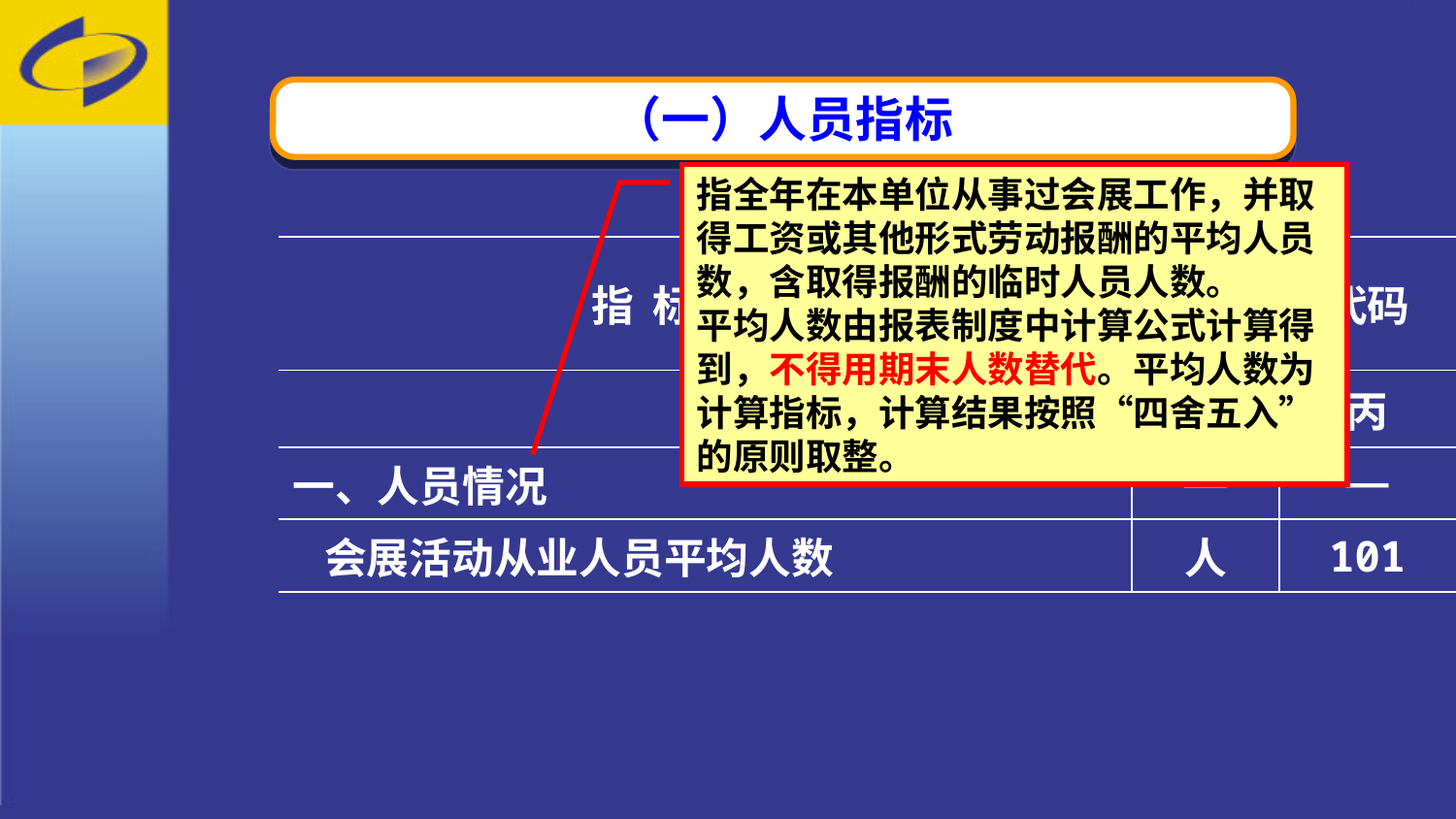

（一）人员指标
指全年在本单位从事过会展工作，并取得工资或其他形式劳动报酬的平均人员数，含取得报酬的临时人员人数。
平均人数由报表制度中计算公式计算得到，不得用期末人数替代。平均人数为计算指标，计算结果按照“四舍五入”的原则取整。
| 指 标 名 称 | 计量单位 | 代码 |
| --- | --- | --- |
| 甲 | 乙 | 丙 |
| 一、人员情况 | — | — |
| 会展活动从业人员平均人数 | 人 | 101 |